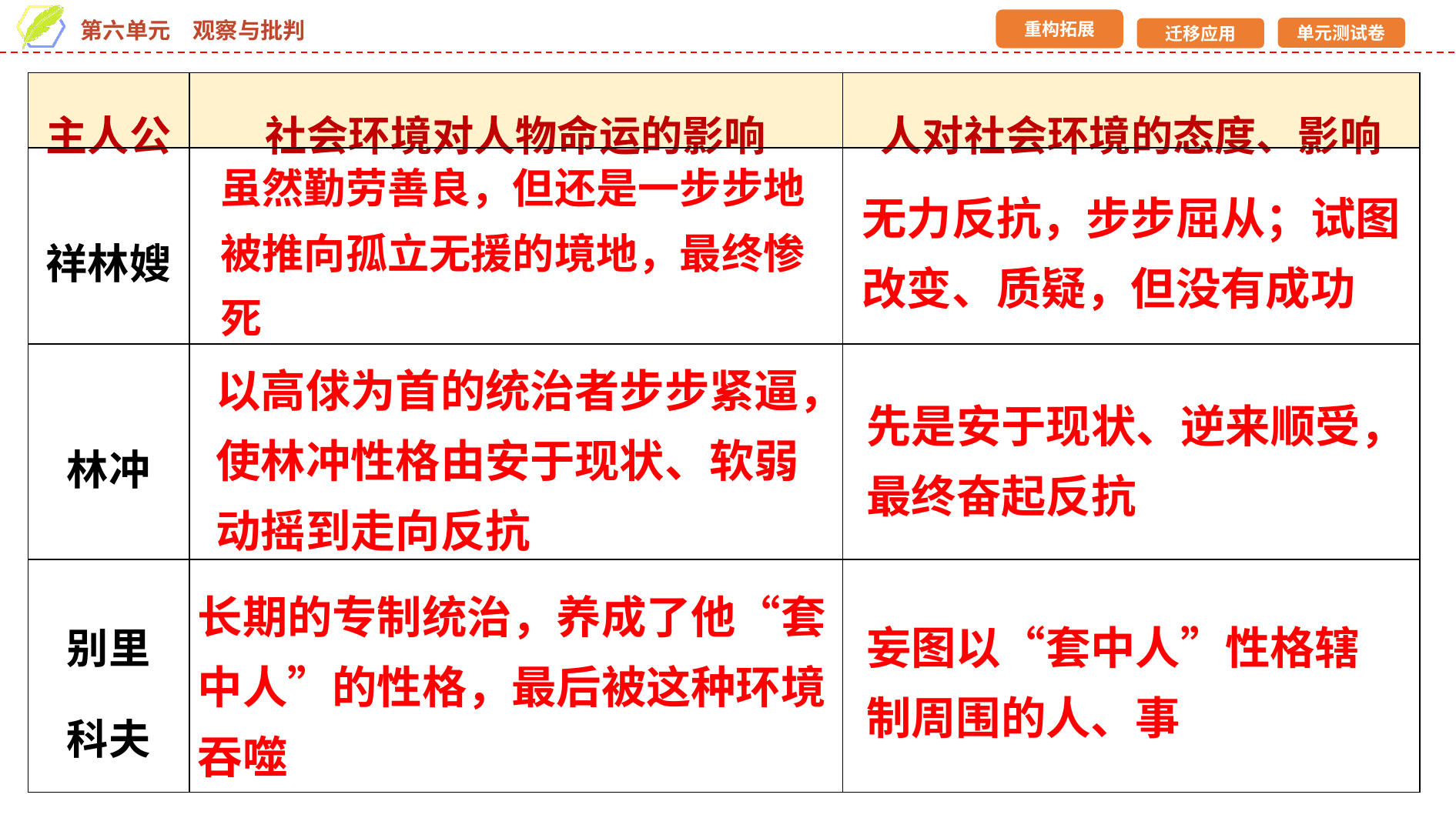

| 主人公 | 社会环境对人物命运的影响 | 人对社会环境的态度、影响 |
| --- | --- | --- |
| 祥林嫂 |  |  |
| 林冲 |  |  |
| 别里 科夫 |  |  |
虽然勤劳善良，但还是一步步地被推向孤立无援的境地，最终惨死
无力反抗，步步屈从；试图
改变、质疑，但没有成功
以高俅为首的统治者步步紧逼，使林冲性格由安于现状、软弱动摇到走向反抗
先是安于现状、逆来顺受，最终奋起反抗
长期的专制统治，养成了他“套
中人”的性格，最后被这种环境
吞噬
妄图以“套中人”性格辖制周围的人、事